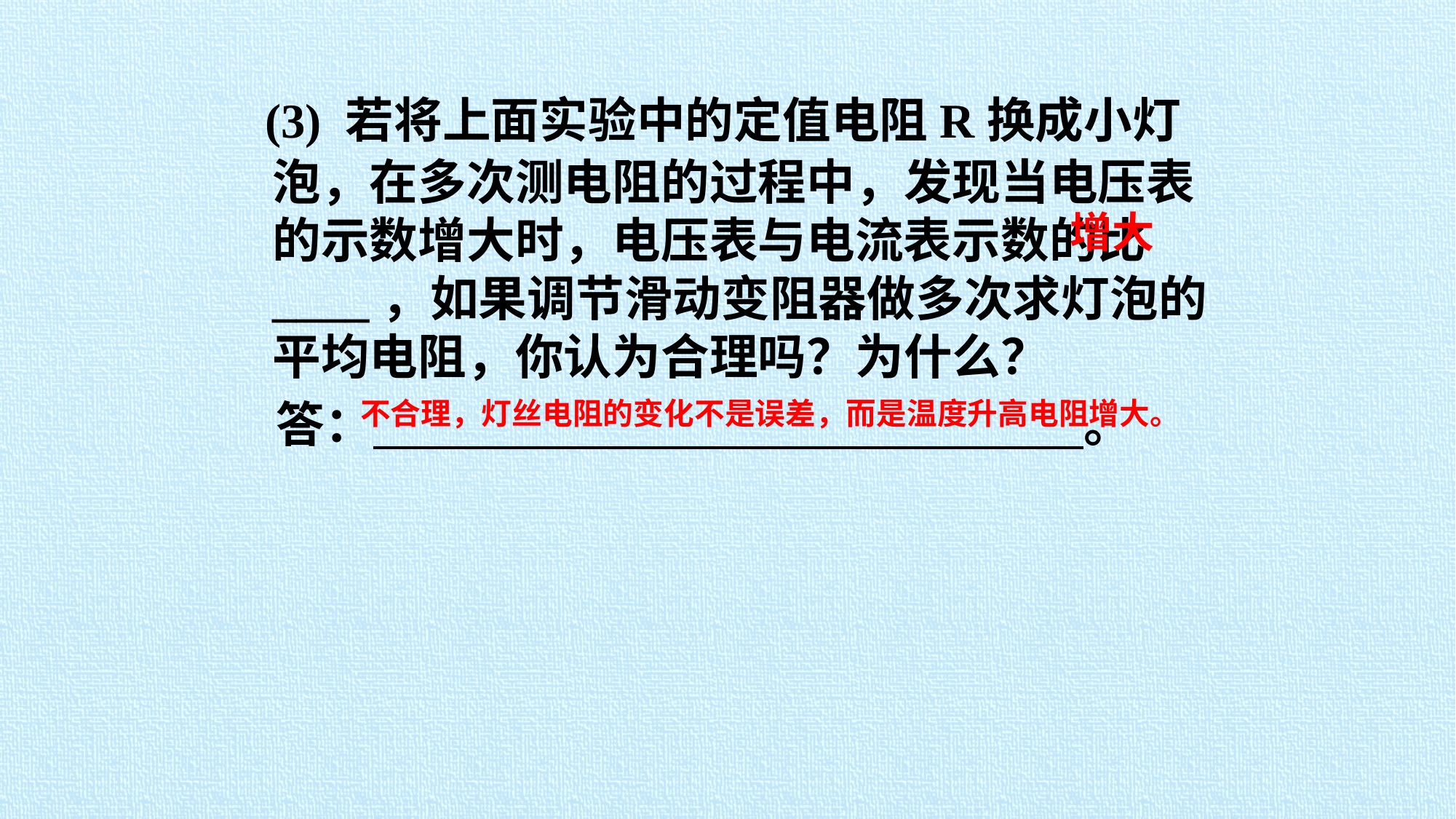

(3) 若将上面实验中的定值电阻R换成小灯泡，在多次测电阻的过程中，发现当电压表的示数增大时，电压表与电流表示数的比____，如果调节滑动变阻器做多次求灯泡的平均电阻，你认为合理吗？为什么？
   答：                                                                。
增大
不合理，灯丝电阻的变化不是误差，而是温度升高电阻增大。